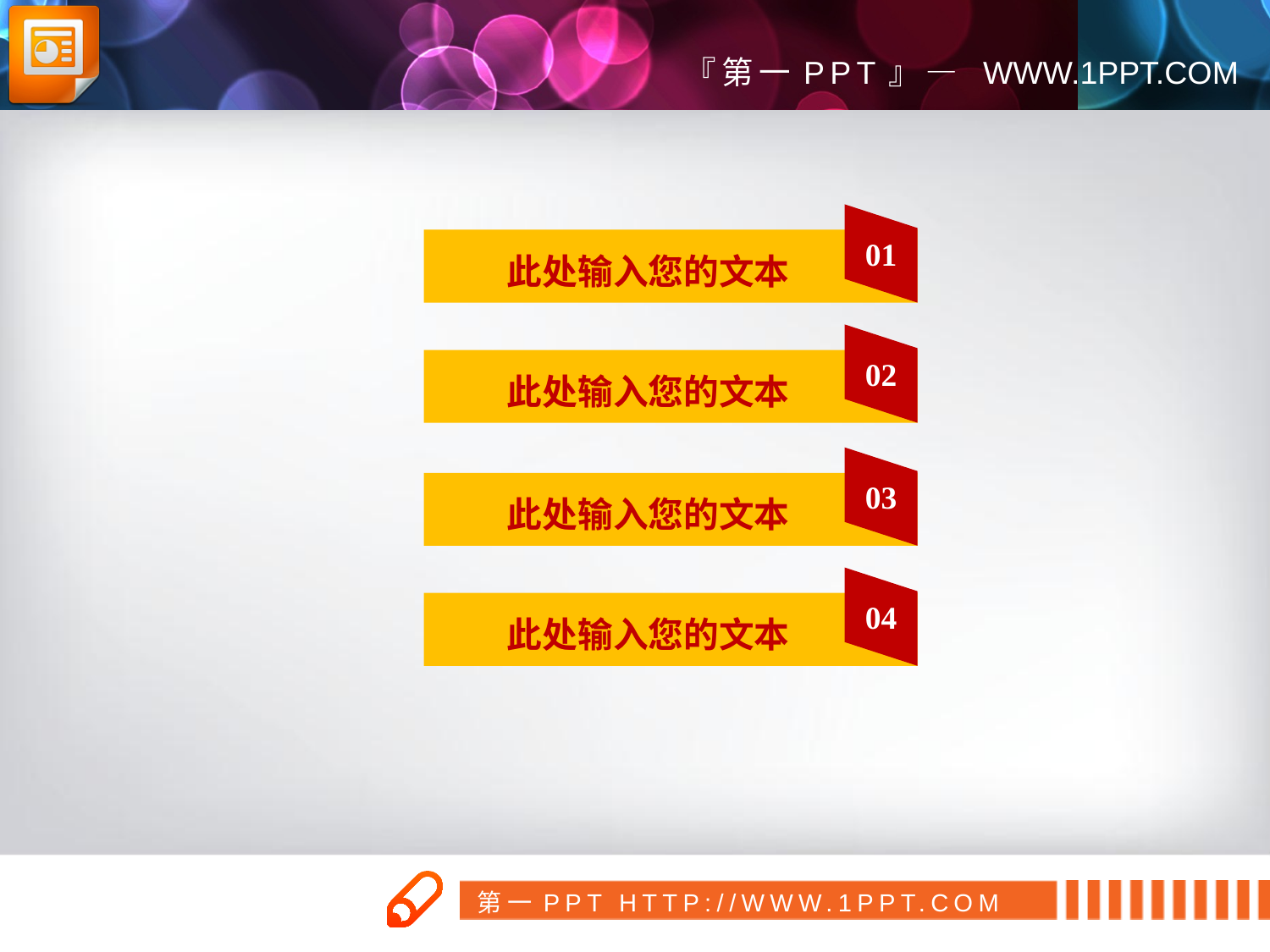

01
此处输入您的文本
02
此处输入您的文本
03
此处输入您的文本
04
此处输入您的文本